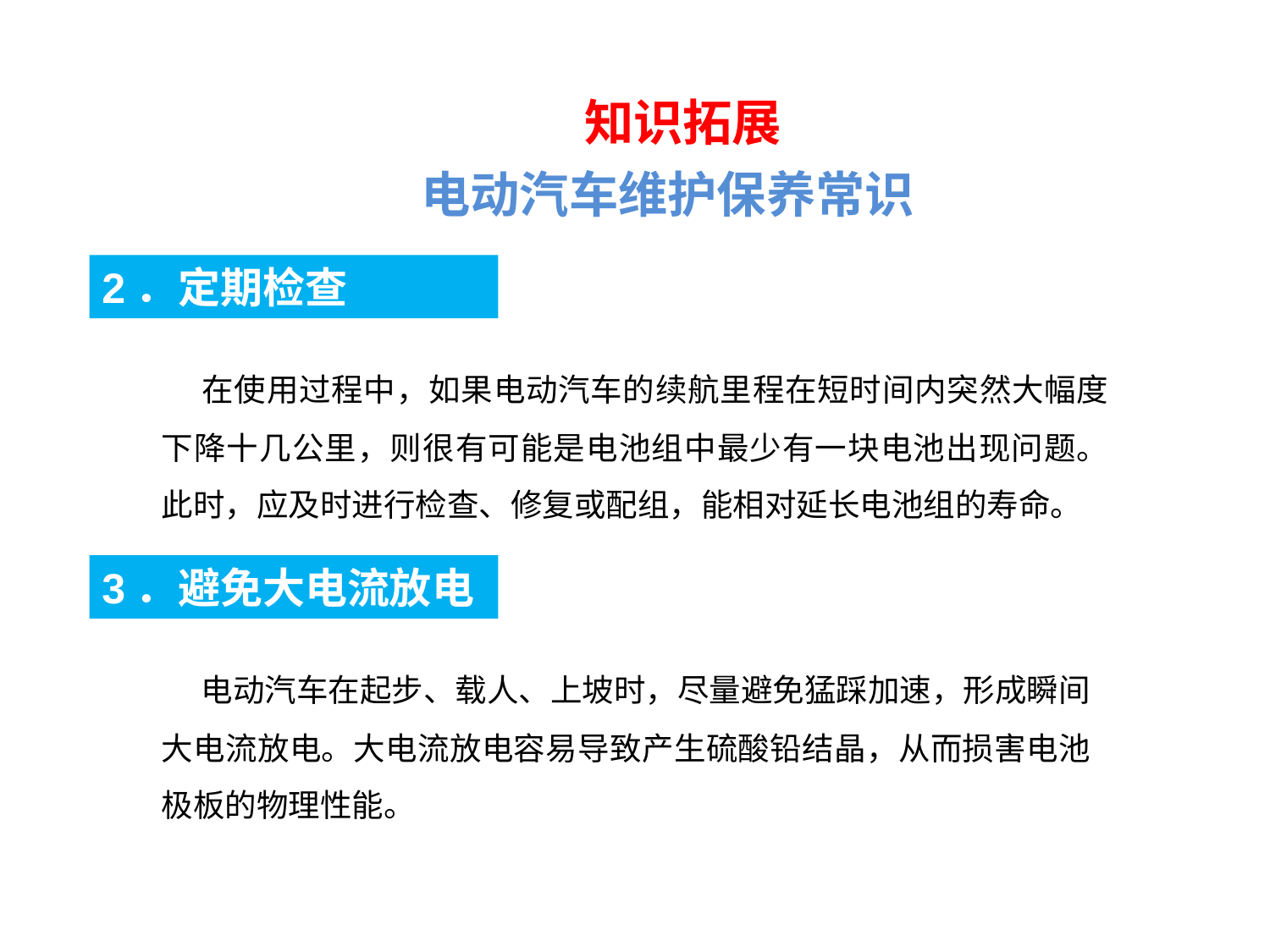

知识拓展
电动汽车维护保养常识
2．定期检查
    在使用过程中，如果电动汽车的续航里程在短时间内突然大幅度下降十几公里，则很有可能是电池组中最少有一块电池出现问题。此时，应及时进行检查、修复或配组，能相对延长电池组的寿命。
3．避免大电流放电
    电动汽车在起步、载人、上坡时，尽量避免猛踩加速，形成瞬间大电流放电。大电流放电容易导致产生硫酸铅结晶，从而损害电池极板的物理性能。